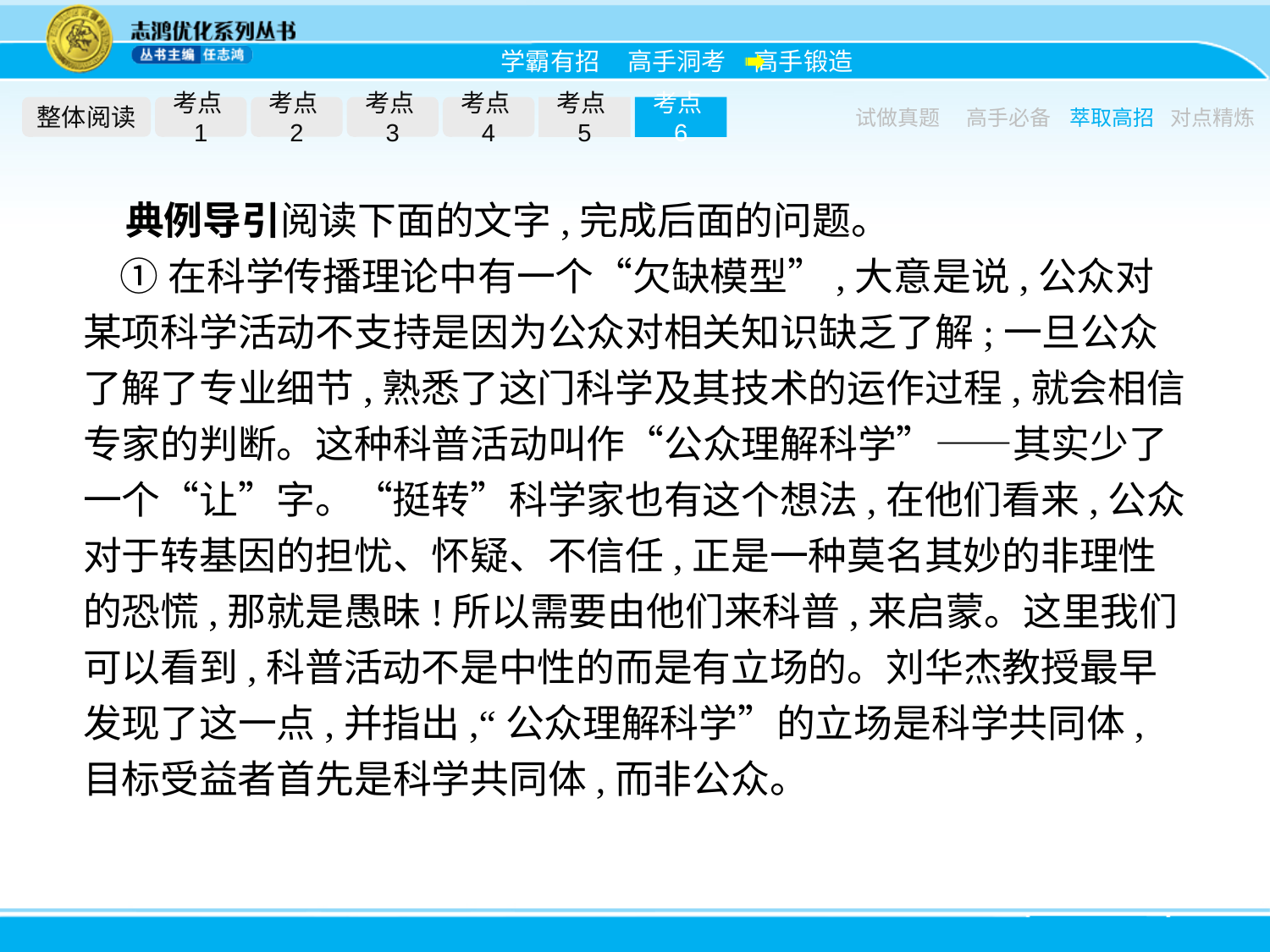

整体阅读
考点1
考点2
考点3
考点4
考点5
考点6
试做真题
高手必备
萃取高招
对点精炼
典例导引阅读下面的文字,完成后面的问题。
①在科学传播理论中有一个“欠缺模型”,大意是说,公众对某项科学活动不支持是因为公众对相关知识缺乏了解;一旦公众了解了专业细节,熟悉了这门科学及其技术的运作过程,就会相信专家的判断。这种科普活动叫作“公众理解科学”——其实少了一个“让”字。“挺转”科学家也有这个想法,在他们看来,公众对于转基因的担忧、怀疑、不信任,正是一种莫名其妙的非理性的恐慌,那就是愚昧!所以需要由他们来科普,来启蒙。这里我们可以看到,科普活动不是中性的而是有立场的。刘华杰教授最早发现了这一点,并指出,“公众理解科学”的立场是科学共同体,目标受益者首先是科学共同体,而非公众。